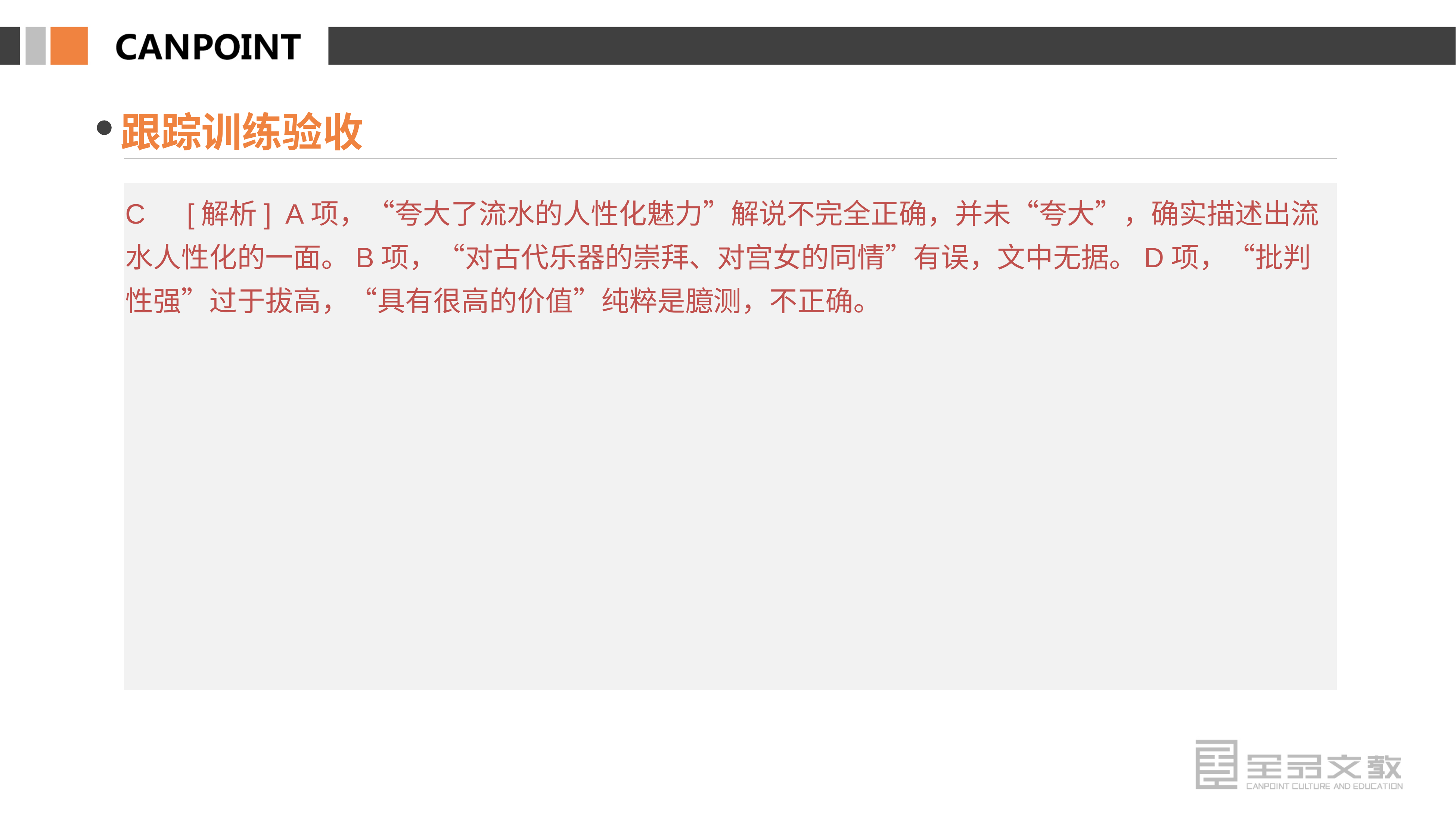

跟踪训练验收

C　[解析]  A项，“夸大了流水的人性化魅力”解说不完全正确，并未“夸大”，确实描述出流水人性化的一面。B项，“对古代乐器的崇拜、对宫女的同情”有误，文中无据。D项，“批判性强”过于拔高，“具有很高的价值”纯粹是臆测，不正确。